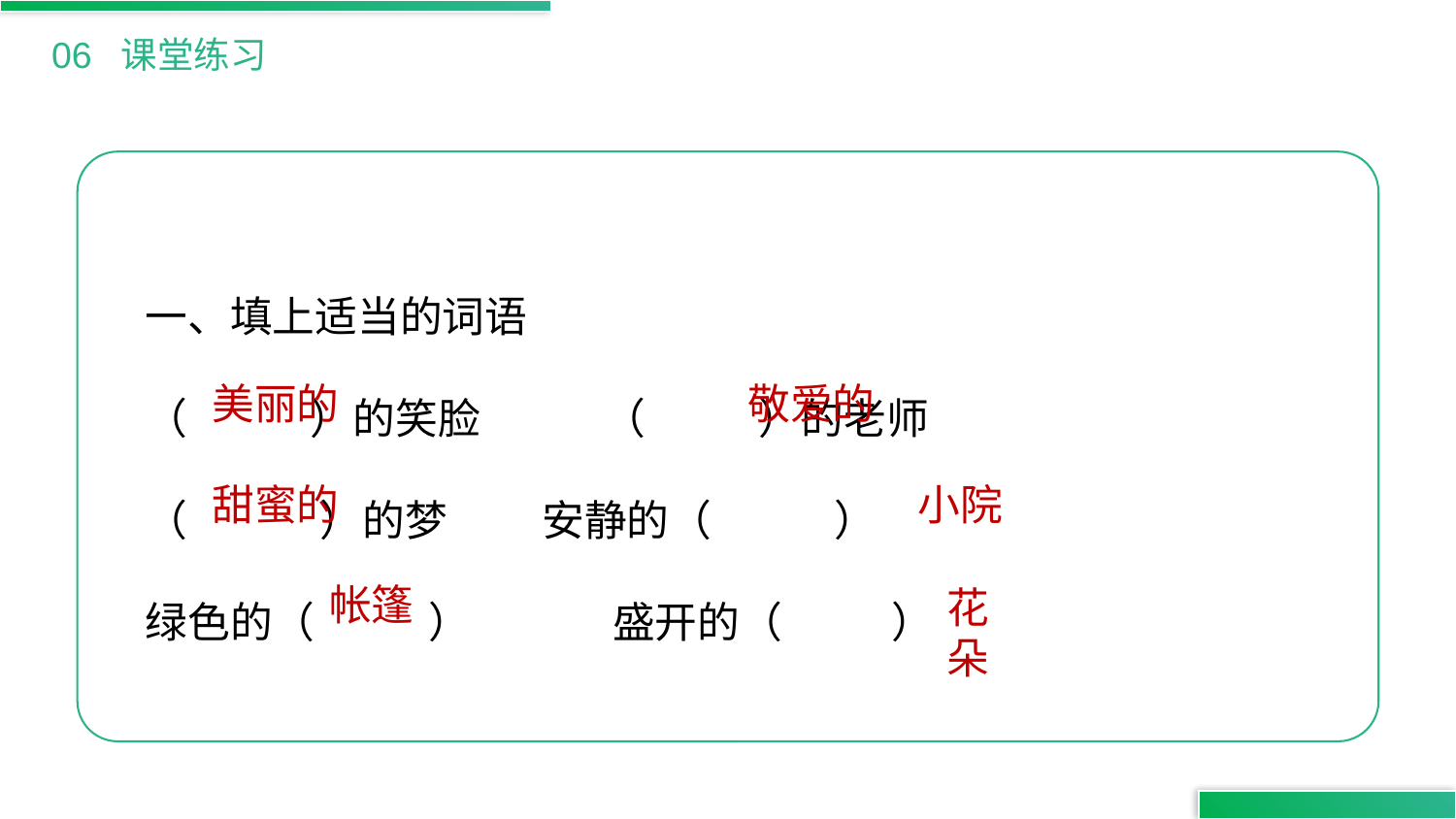

06  课堂练习
一、填上适当的词语
（　    　）的笑脸　　    （　   　）的老师
（　     　）的梦          安静的（　    　）
绿色的（　   　）　  　    盛开的（　       ）
美丽的
敬爱的
甜蜜的
小院
帐篷
花朵